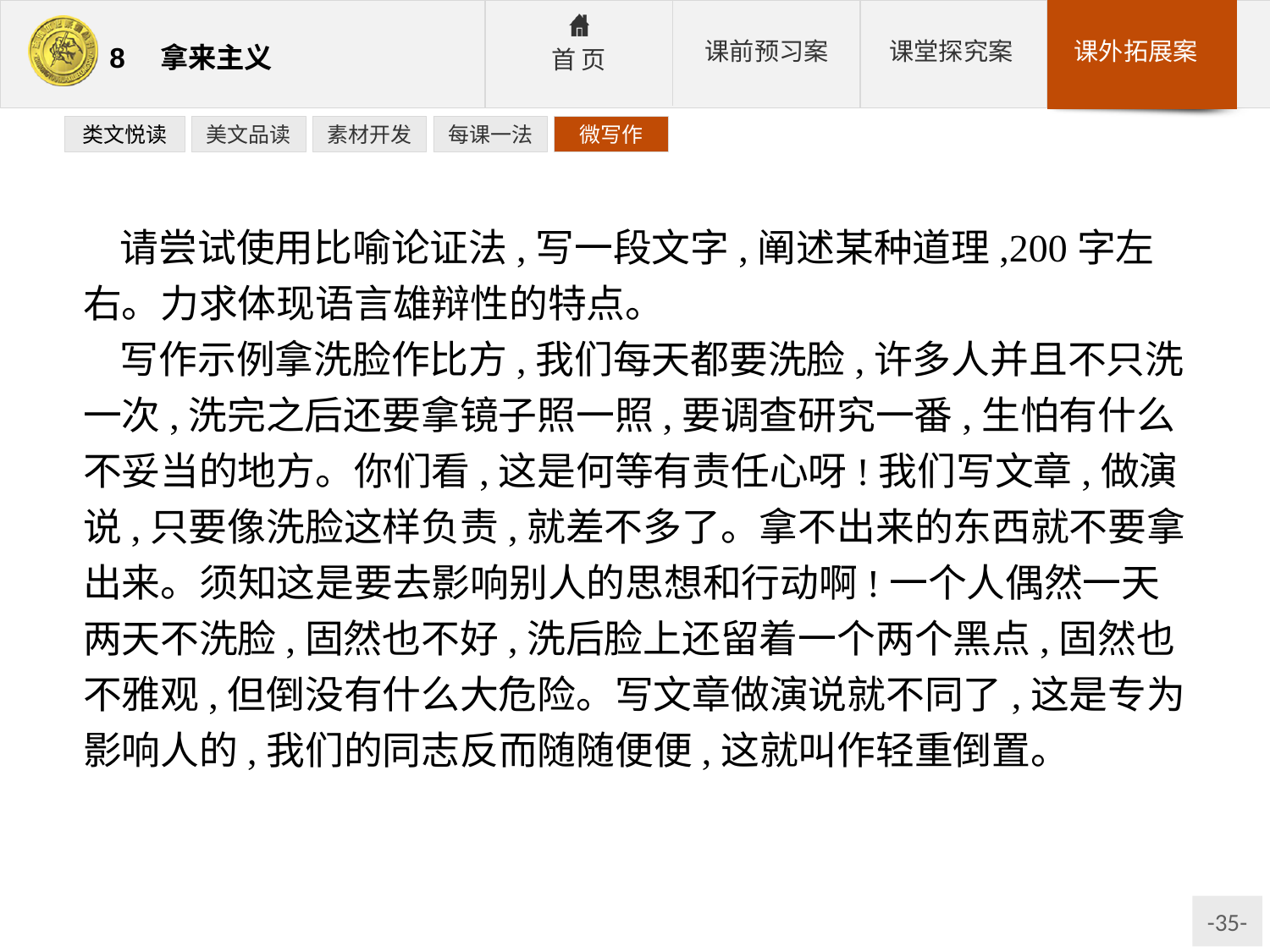

类文悦读
美文品读
素材开发
每课一法
微写作
请尝试使用比喻论证法,写一段文字,阐述某种道理,200字左右。力求体现语言雄辩性的特点。
写作示例拿洗脸作比方,我们每天都要洗脸,许多人并且不只洗一次,洗完之后还要拿镜子照一照,要调查研究一番,生怕有什么不妥当的地方。你们看,这是何等有责任心呀!我们写文章,做演说,只要像洗脸这样负责,就差不多了。拿不出来的东西就不要拿出来。须知这是要去影响别人的思想和行动啊!一个人偶然一天两天不洗脸,固然也不好,洗后脸上还留着一个两个黑点,固然也不雅观,但倒没有什么大危险。写文章做演说就不同了,这是专为影响人的,我们的同志反而随随便便,这就叫作轻重倒置。